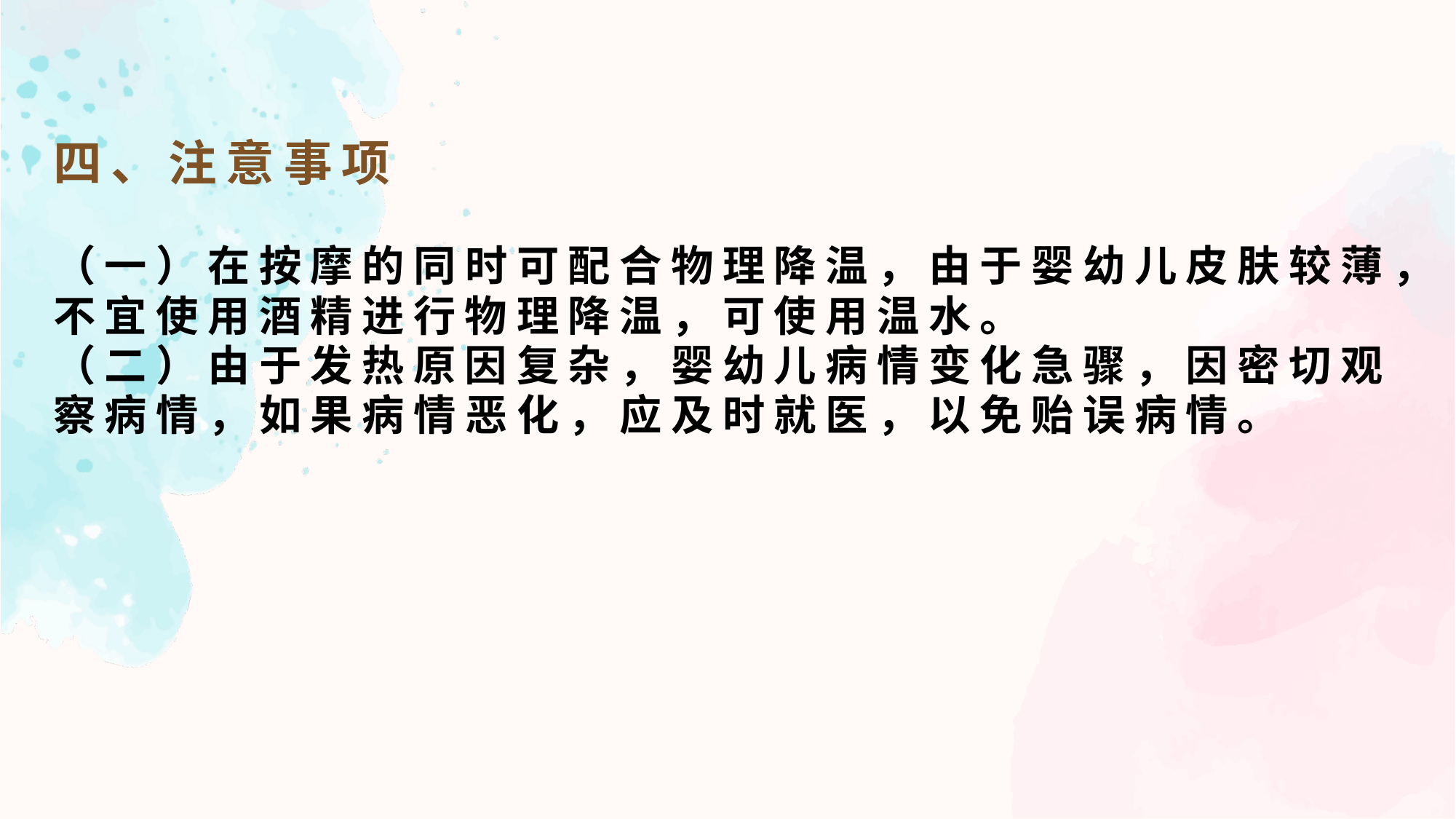

四、注意事项

（一）在按摩的同时可配合物理降温，由于婴幼儿皮肤较薄，不宜使用酒精进行物理降温，可使用温水。
（二）由于发热原因复杂，婴幼儿病情变化急骤，因密切观察病情，如果病情恶化，应及时就医，以免贻误病情。